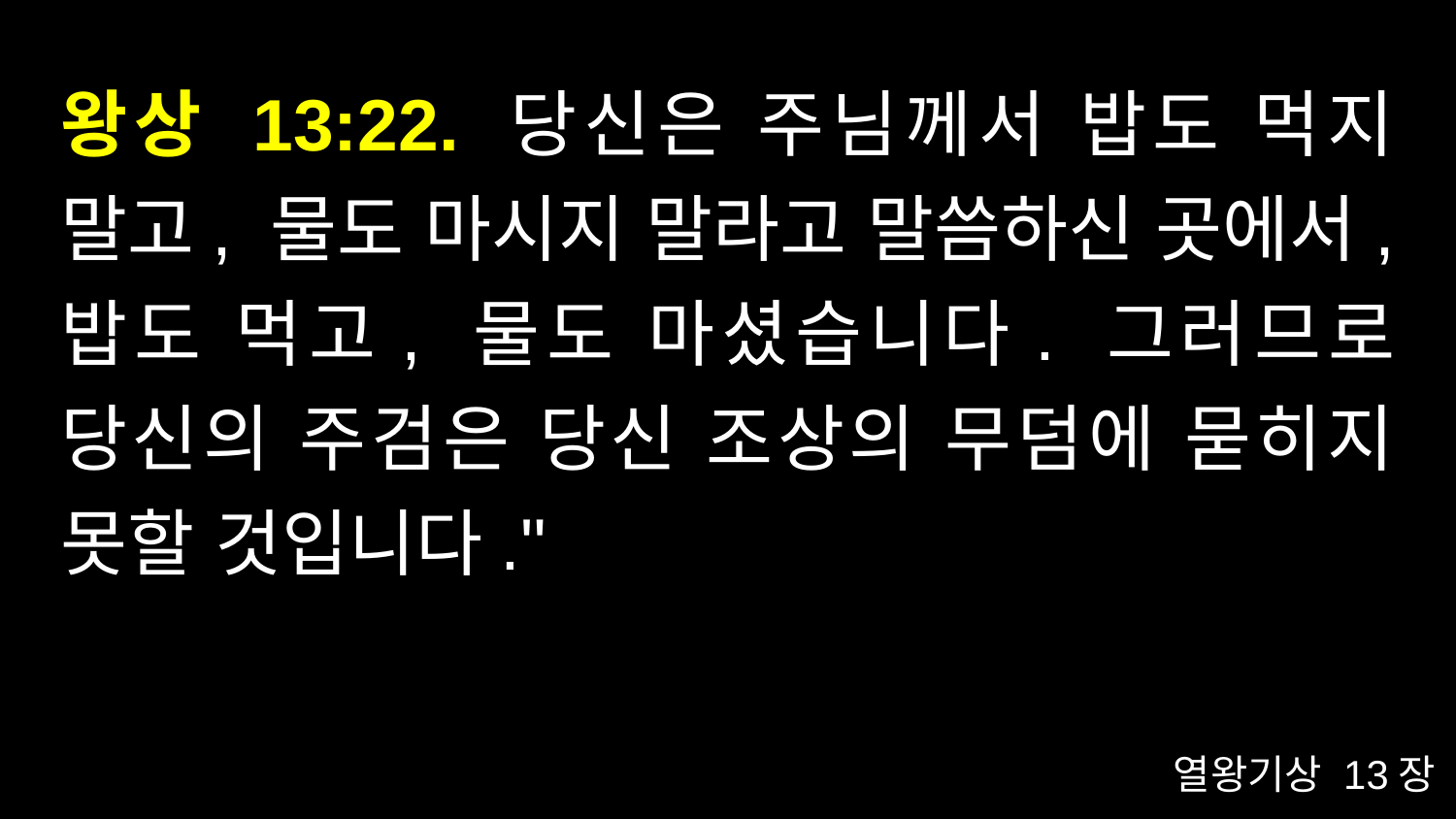

# 왕상 13:22. 당신은 주님께서 밥도 먹지 말고, 물도 마시지 말라고 말씀하신 곳에서, 밥도 먹고, 물도 마셨습니다. 그러므로 당신의 주검은 당신 조상의 무덤에 묻히지 못할 것입니다."
열왕기상 13장